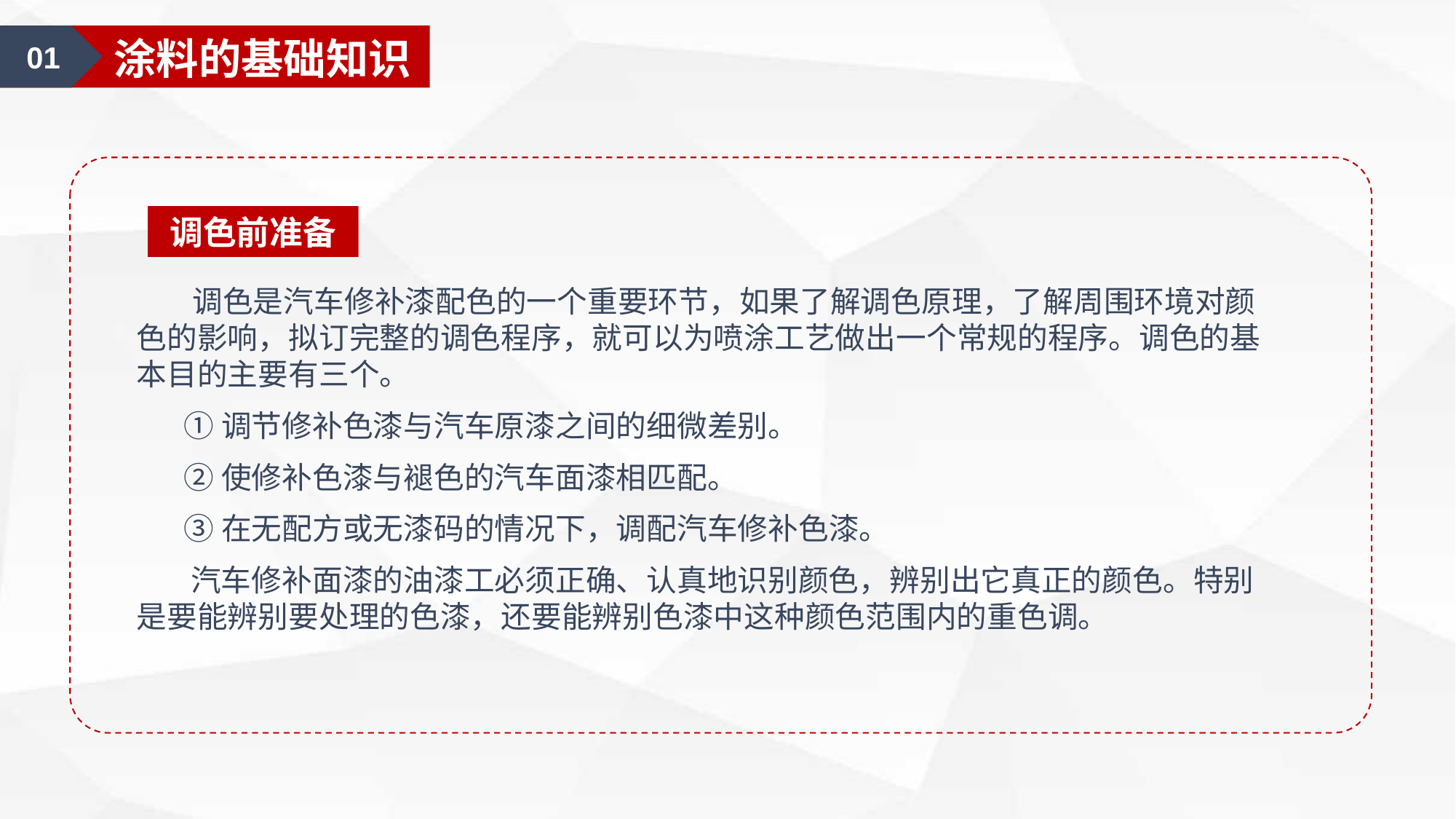

01
涂料的基础知识

调色前准备
        调色是汽车修补漆配色的一个重要环节，如果了解调色原理，了解周围环境对颜色的影响，拟订完整的调色程序，就可以为喷涂工艺做出一个常规的程序。调色的基本目的主要有三个。
       ①调节修补色漆与汽车原漆之间的细微差别。
       ②使修补色漆与褪色的汽车面漆相匹配。
       ③在无配方或无漆码的情况下，调配汽车修补色漆。
       汽车修补面漆的油漆工必须正确、认真地识别颜色，辨别出它真正的颜色。特别是要能辨别要处理的色漆，还要能辨别色漆中这种颜色范围内的重色调。